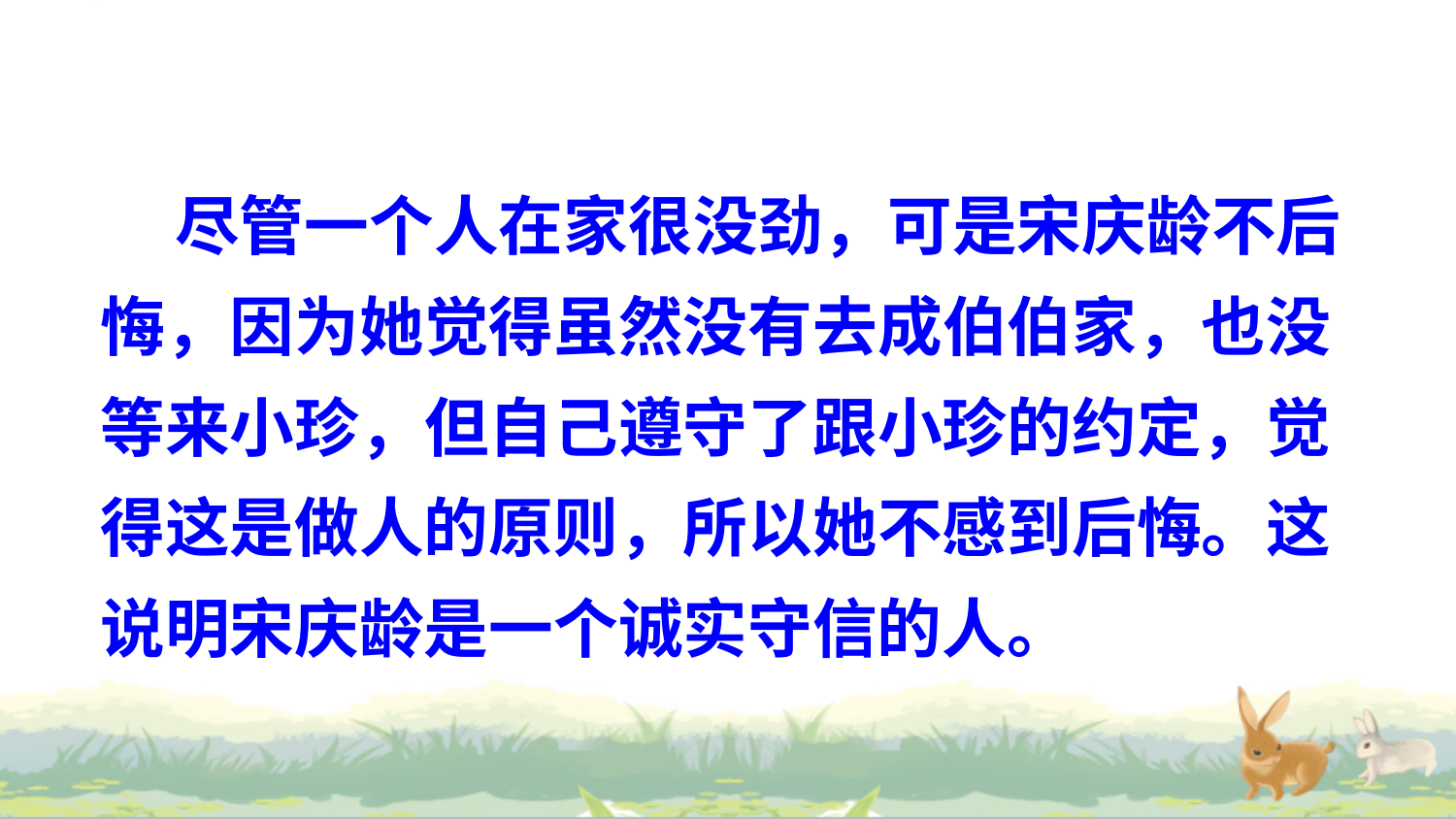

尽管一个人在家很没劲，可是宋庆龄不后悔，因为她觉得虽然没有去成伯伯家，也没等来小珍，但自己遵守了跟小珍的约定，觉得这是做人的原则，所以她不感到后悔。这说明宋庆龄是一个诚实守信的人。